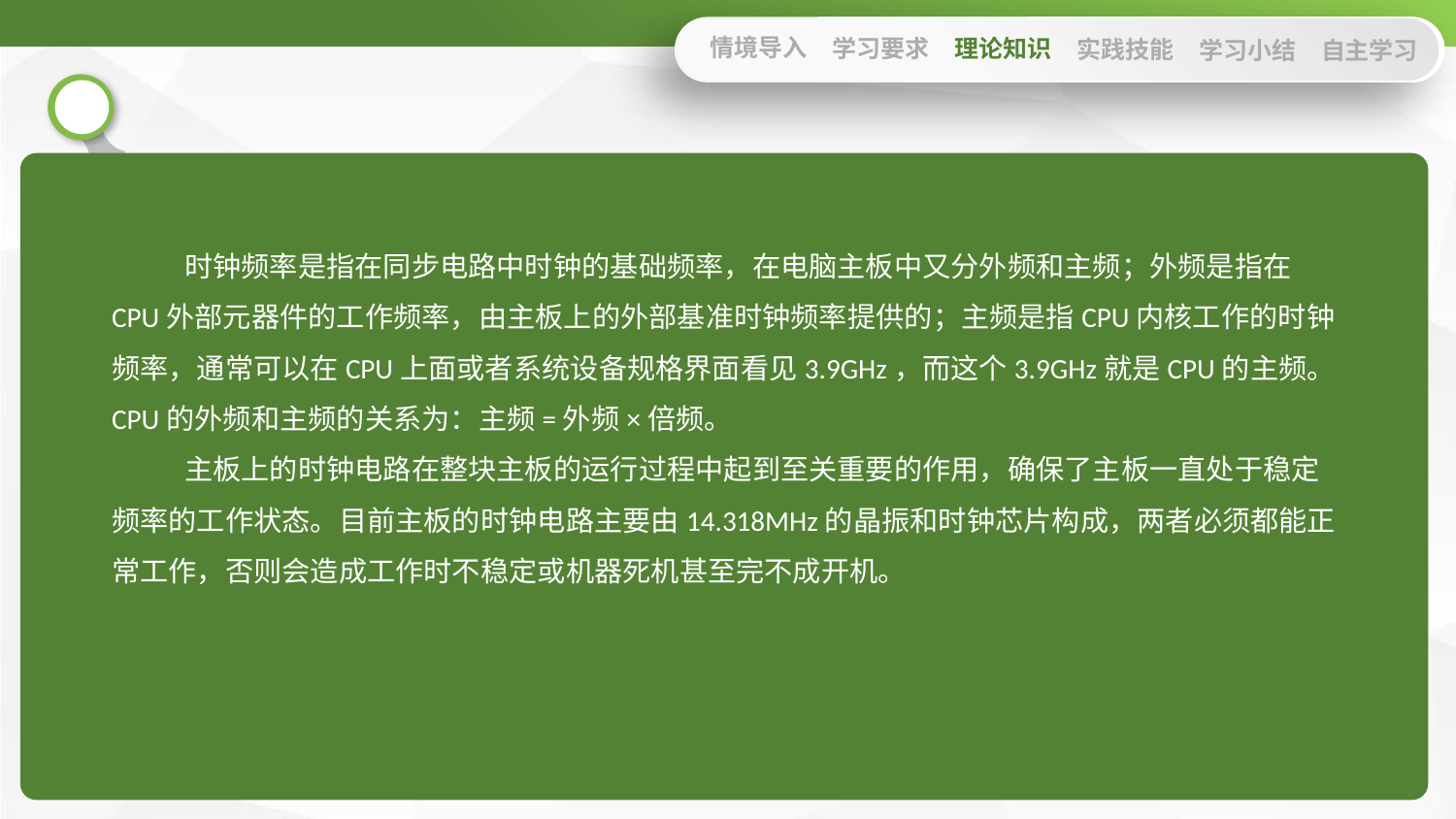

情境导入
学习要求
理论知识
实践技能
学习小结
自主学习
时钟频率是指在同步电路中时钟的基础频率，在电脑主板中又分外频和主频；外频是指在CPU外部元器件的工作频率，由主板上的外部基准时钟频率提供的；主频是指CPU内核工作的时钟频率，通常可以在CPU上面或者系统设备规格界面看见3.9GHz，而这个3.9GHz就是CPU的主频。CPU的外频和主频的关系为：主频=外频×倍频。
主板上的时钟电路在整块主板的运行过程中起到至关重要的作用，确保了主板一直处于稳定频率的工作状态。目前主板的时钟电路主要由14.318MHz的晶振和时钟芯片构成，两者必须都能正常工作，否则会造成工作时不稳定或机器死机甚至完不成开机。